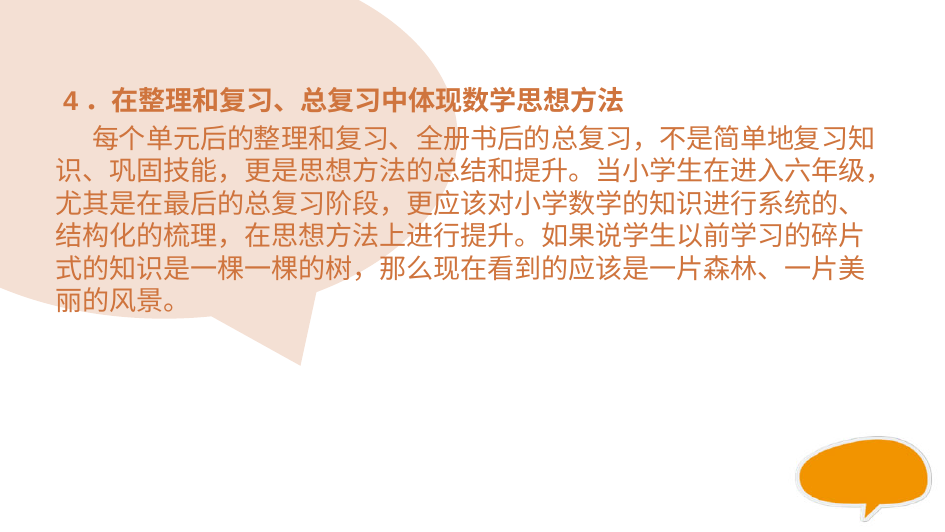

#

 4．在整理和复习、总复习中体现数学思想方法
     每个单元后的整理和复习、全册书后的总复习，不是简单地复习知识、巩固技能，更是思想方法的总结和提升。当小学生在进入六年级，尤其是在最后的总复习阶段，更应该对小学数学的知识进行系统的、结构化的梳理，在思想方法上进行提升。如果说学生以前学习的碎片式的知识是一棵一棵的树，那么现在看到的应该是一片森林、一片美丽的风景。